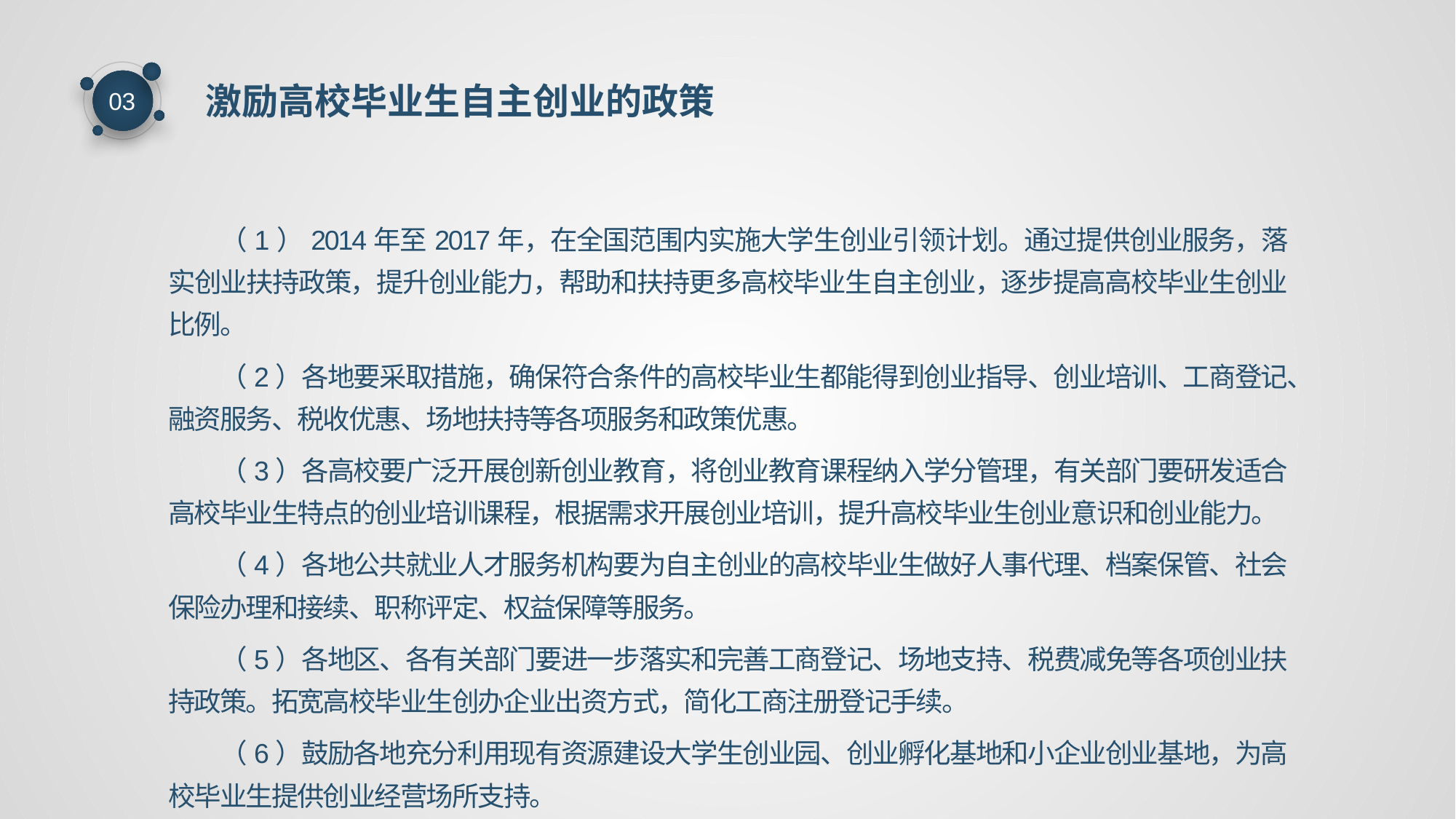

激励高校毕业生自主创业的政策
03
（1）2014年至2017年，在全国范围内实施大学生创业引领计划。通过提供创业服务，落实创业扶持政策，提升创业能力，帮助和扶持更多高校毕业生自主创业，逐步提高高校毕业生创业比例。
（2）各地要采取措施，确保符合条件的高校毕业生都能得到创业指导、创业培训、工商登记、融资服务、税收优惠、场地扶持等各项服务和政策优惠。
（3）各高校要广泛开展创新创业教育，将创业教育课程纳入学分管理，有关部门要研发适合高校毕业生特点的创业培训课程，根据需求开展创业培训，提升高校毕业生创业意识和创业能力。
（4）各地公共就业人才服务机构要为自主创业的高校毕业生做好人事代理、档案保管、社会保险办理和接续、职称评定、权益保障等服务。
（5）各地区、各有关部门要进一步落实和完善工商登记、场地支持、税费减免等各项创业扶持政策。拓宽高校毕业生创办企业出资方式，简化工商注册登记手续。
（6）鼓励各地充分利用现有资源建设大学生创业园、创业孵化基地和小企业创业基地，为高校毕业生提供创业经营场所支持。